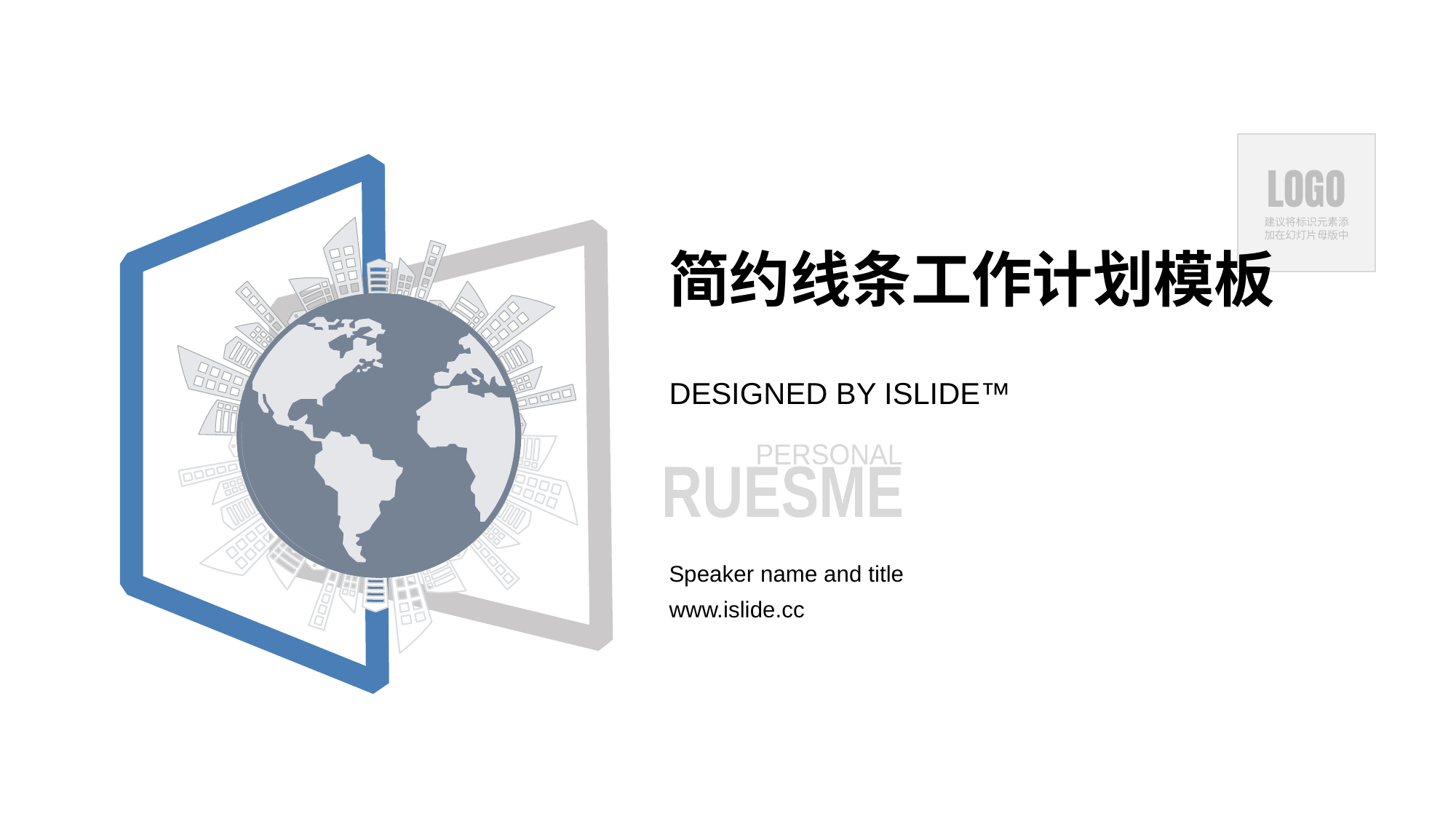

LOGO
建议将标识元素添
加在幻灯片母版中
# 简约线条工作计划模板
DESIGNED BY ISLIDE™
PERSONAL
RUESME
Speaker name and title
www.islide.cc